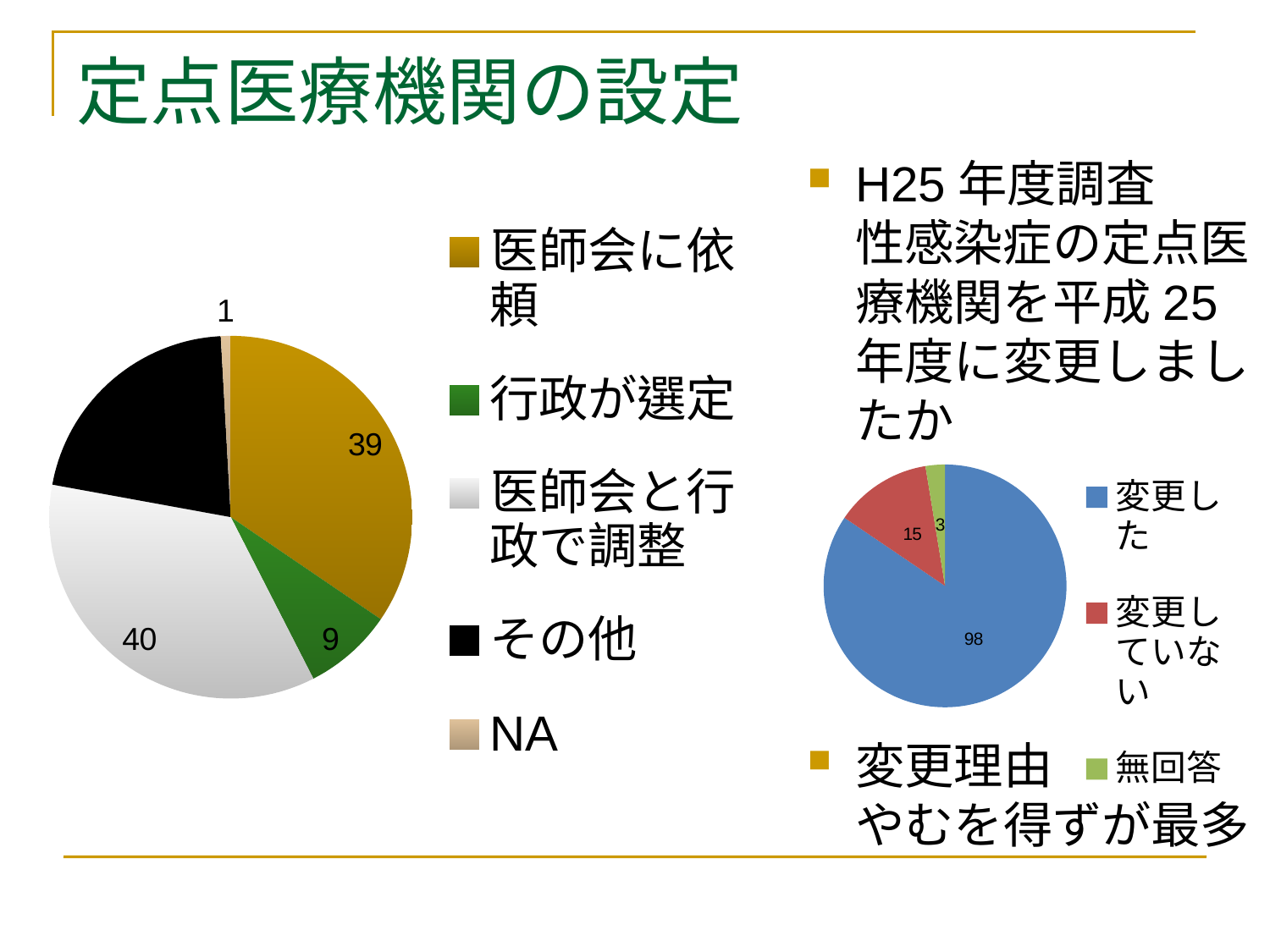

# 定点医療機関の設定
H25年度調査
性感染症の定点医療機関を平成25年度に変更しましたか

変更理由
やむを得ずが最多

### Chart

| Category |  |
|---|---|
| 医師会に依頼 | 39.0 |
| 行政が選定 | 9.0 |
| 医師会と行政で調整 | 40.0 |
| その他 | 24.0 |
| NA | 1.0 |

### Chart

| Category |  |
|---|---|
| 変更した | 98.0 |
| 変更していない | 15.0 |
| 無回答 | 3.0 |